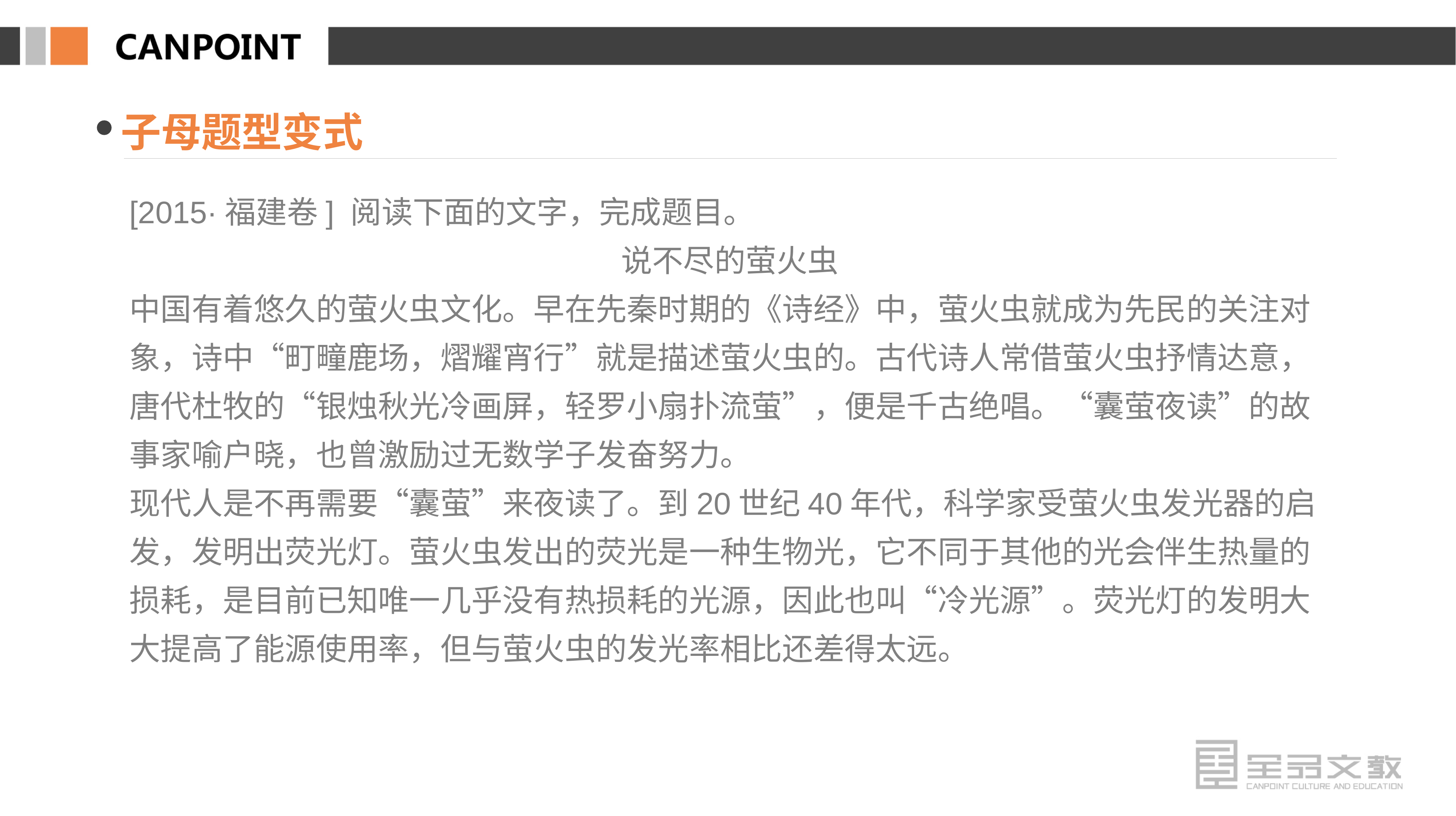

子母题型变式

[2015·福建卷] 阅读下面的文字，完成题目。
说不尽的萤火虫
中国有着悠久的萤火虫文化。早在先秦时期的《诗经》中，萤火虫就成为先民的关注对象，诗中“町疃鹿场，熠耀宵行”就是描述萤火虫的。古代诗人常借萤火虫抒情达意，唐代杜牧的“银烛秋光冷画屏，轻罗小扇扑流萤”，便是千古绝唱。“囊萤夜读”的故事家喻户晓，也曾激励过无数学子发奋努力。
现代人是不再需要“囊萤”来夜读了。到20世纪40年代，科学家受萤火虫发光器的启发，发明出荧光灯。萤火虫发出的荧光是一种生物光，它不同于其他的光会伴生热量的损耗，是目前已知唯一几乎没有热损耗的光源，因此也叫“冷光源”。荧光灯的发明大大提高了能源使用率，但与萤火虫的发光率相比还差得太远。